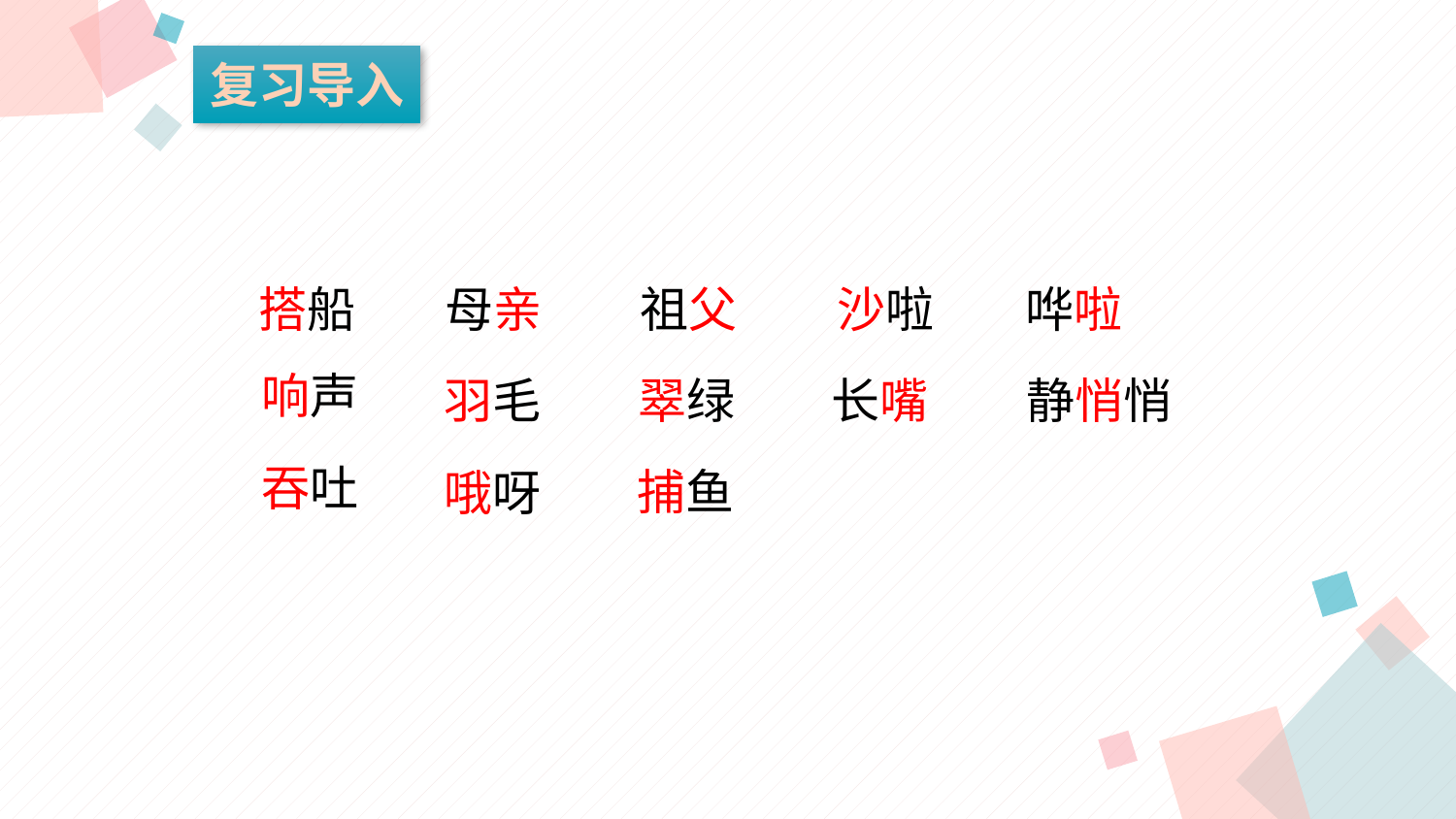

复习导入
搭船
母亲
祖父
沙啦
哗啦
响声
翠绿
静悄悄
羽毛
长嘴
吞吐
捕鱼
哦呀